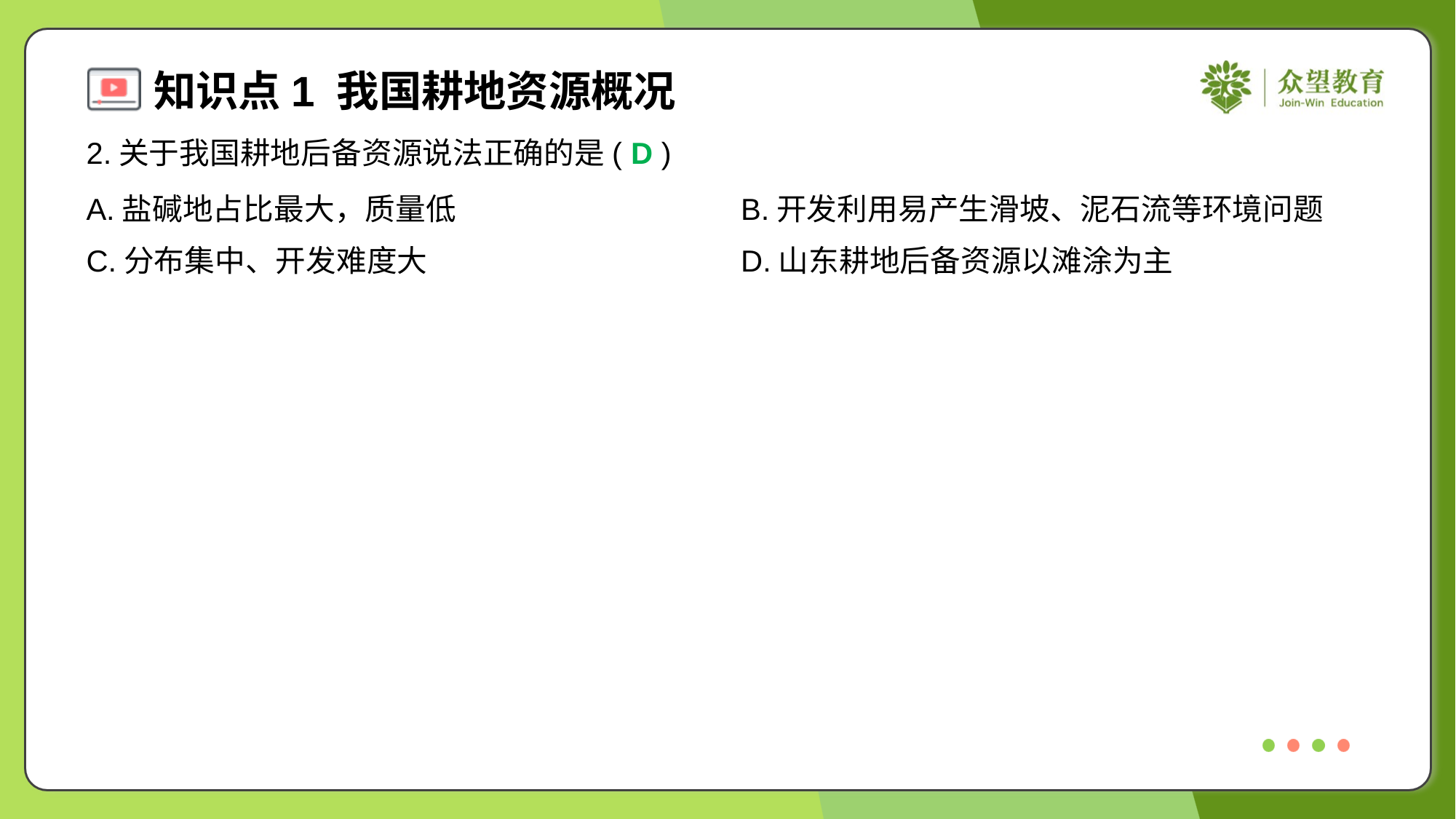

2.关于我国耕地后备资源说法正确的是(     )
D
A.盐碱地占比最大，质量低	B.开发利用易产生滑坡、泥石流等环境问题
C.分布集中、开发难度大	D.山东耕地后备资源以滩涂为主